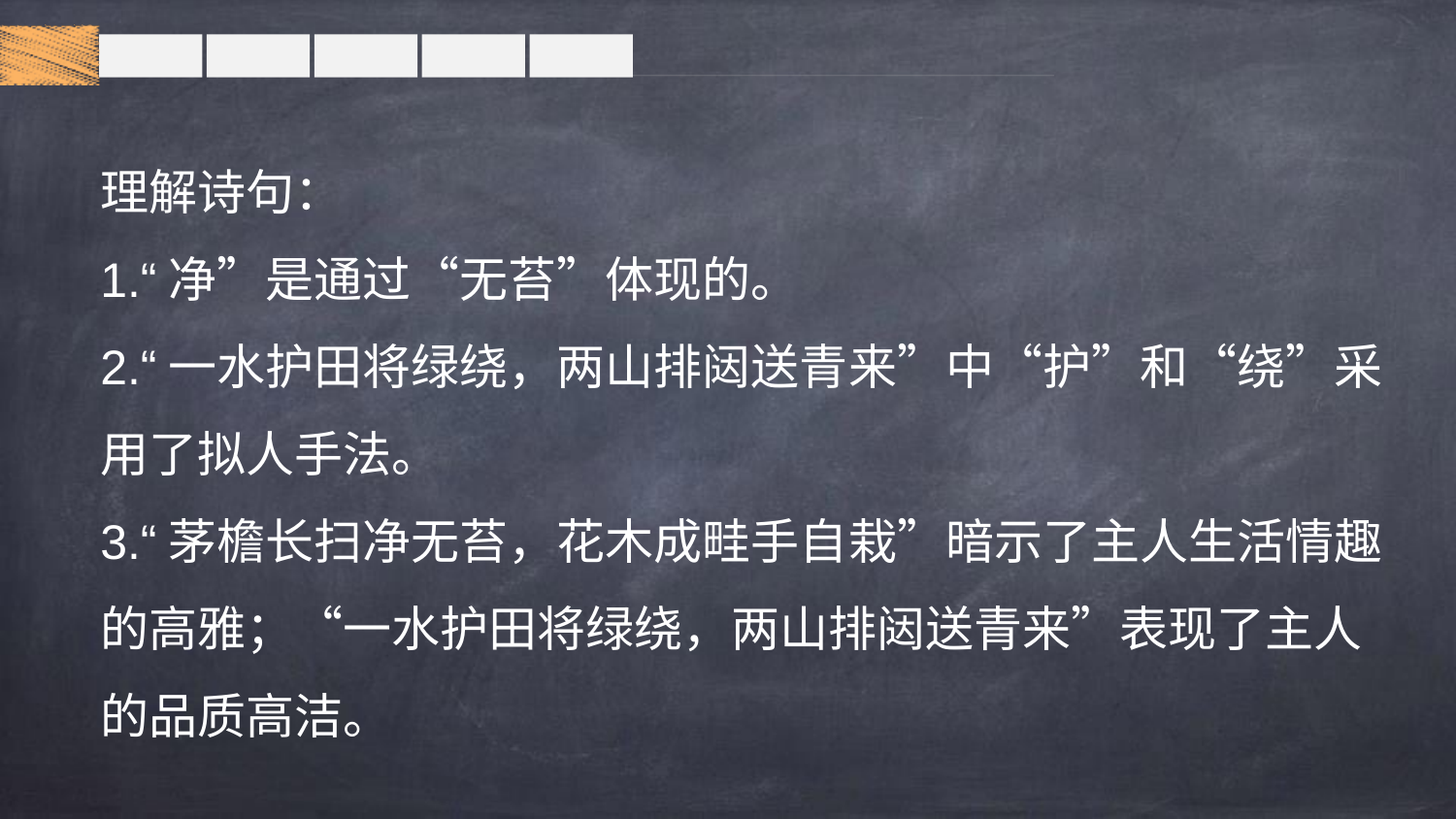

理解诗句：
1.“净”是通过“无苔”体现的。
2.“一水护田将绿绕，两山排闼送青来”中“护”和“绕”采用了拟人手法。
3.“茅檐长扫净无苔，花木成畦手自栽”暗示了主人生活情趣的高雅；“一水护田将绿绕，两山排闼送青来”表现了主人的品质高洁。